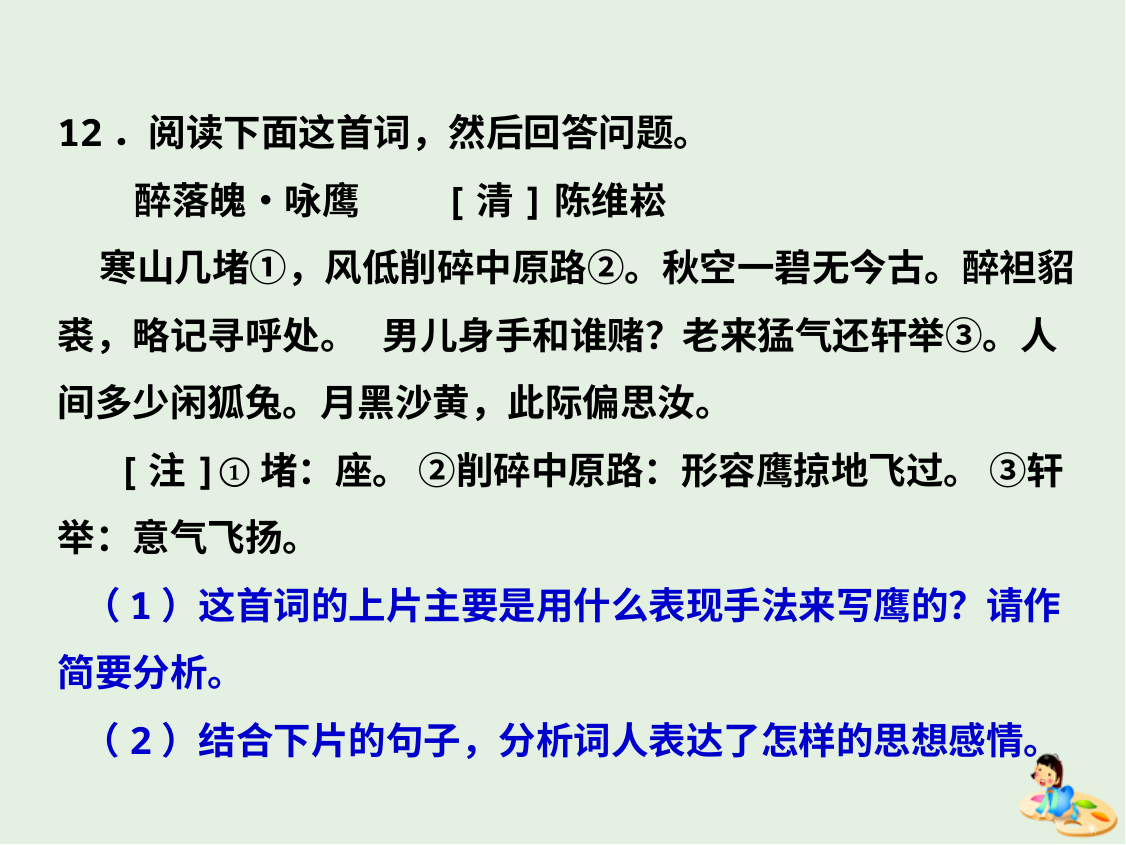

12．阅读下面这首词，然后回答问题。
        醉落魄•咏鹰         [清]陈维崧
     寒山几堵①，风低削碎中原路②。秋空一碧无今古。醉袒貂裘，略记寻呼处。   男儿身手和谁赌？老来猛气还轩举③。人间多少闲狐兔。月黑沙黄，此际偏思汝。
      [注]①堵：座。 ②削碎中原路：形容鹰掠地飞过。 ③轩举：意气飞扬。
   （1）这首词的上片主要是用什么表现手法来写鹰的？请作简要分析。
   （2）结合下片的句子，分析词人表达了怎样的思想感情。